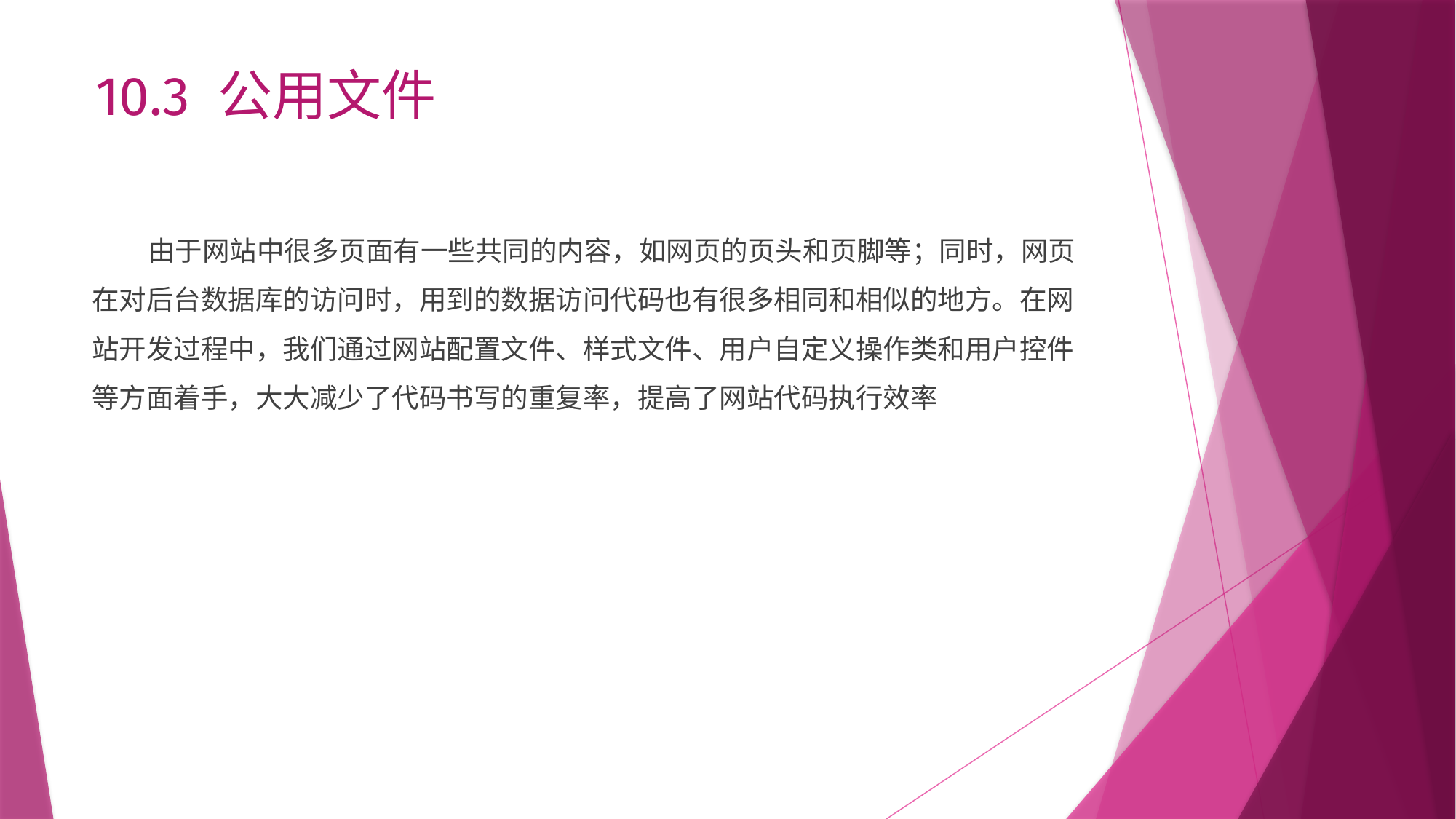

# 10.3 公用文件
        由于网站中很多页面有一些共同的内容，如网页的页头和页脚等；同时，网页在对后台数据库的访问时，用到的数据访问代码也有很多相同和相似的地方。在网站开发过程中，我们通过网站配置文件、样式文件、用户自定义操作类和用户控件等方面着手，大大减少了代码书写的重复率，提高了网站代码执行效率